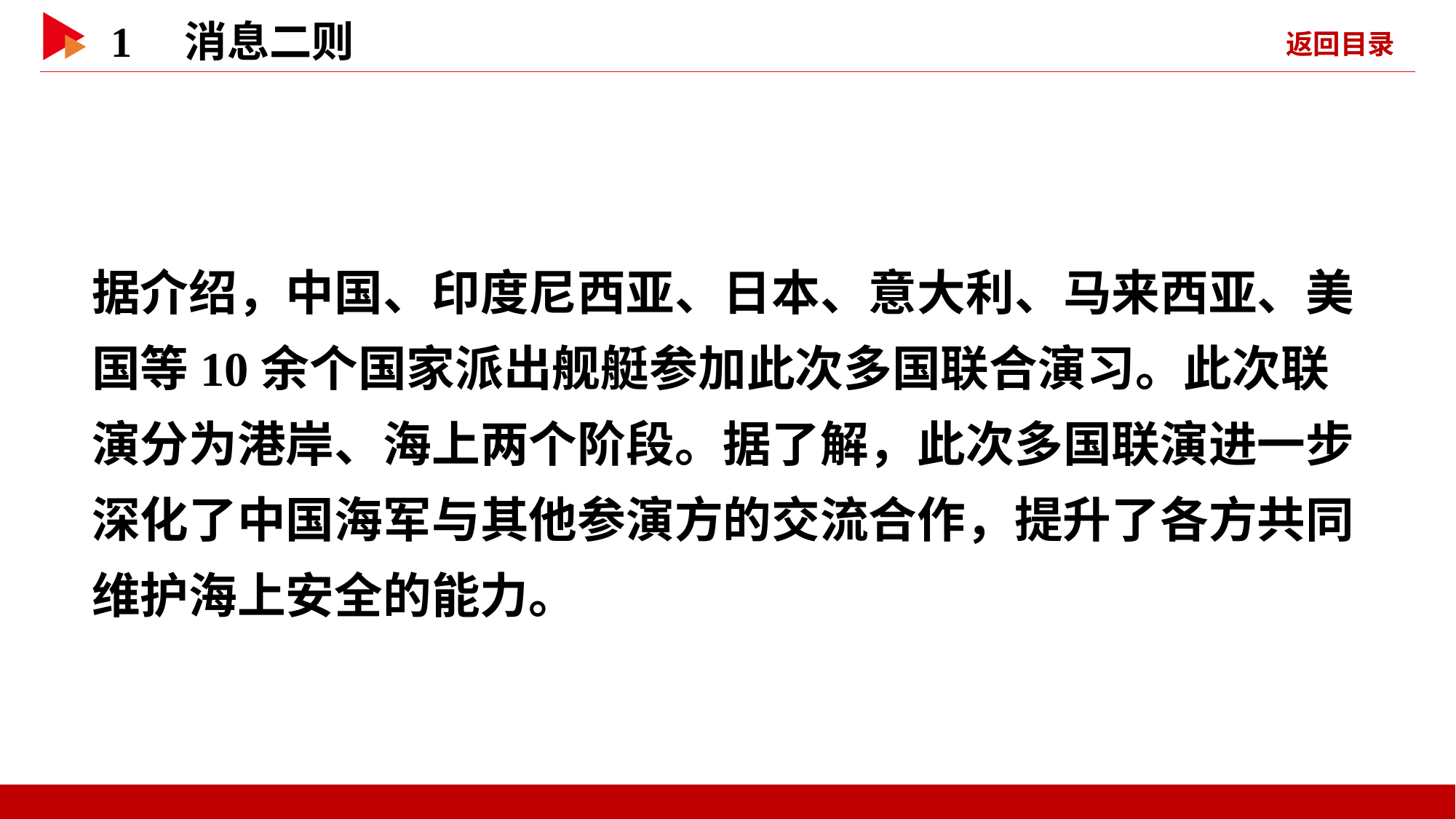

据介绍，中国、印度尼西亚、日本、意大利、马来西亚、美国等10余个国家派出舰艇参加此次多国联合演习。此次联演分为港岸、海上两个阶段。据了解，此次多国联演进一步深化了中国海军与其他参演方的交流合作，提升了各方共同维护海上安全的能力。